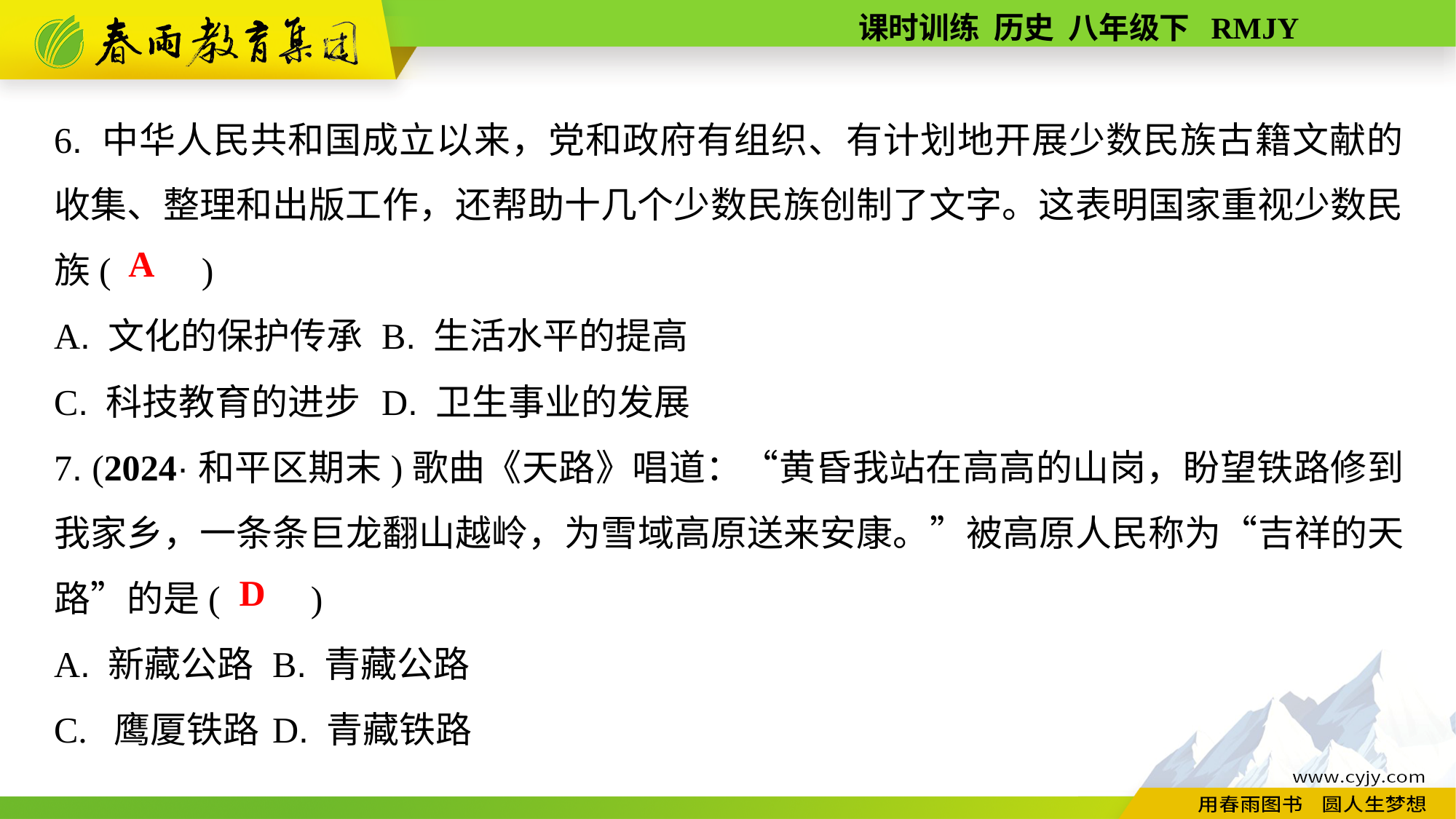

6. 中华人民共和国成立以来，党和政府有组织、有计划地开展少数民族古籍文献的收集、整理和出版工作，还帮助十几个少数民族创制了文字。这表明国家重视少数民族(　　)
A. 文化的保护传承	B. 生活水平的提高
C. 科技教育的进步	D. 卫生事业的发展
7. (2024·和平区期末)歌曲《天路》唱道：“黄昏我站在高高的山岗，盼望铁路修到我家乡，一条条巨龙翻山越岭，为雪域高原送来安康。”被高原人民称为“吉祥的天路”的是(　　)
A. 新藏公路	B. 青藏公路
C.  鹰厦铁路	D. 青藏铁路
A
D